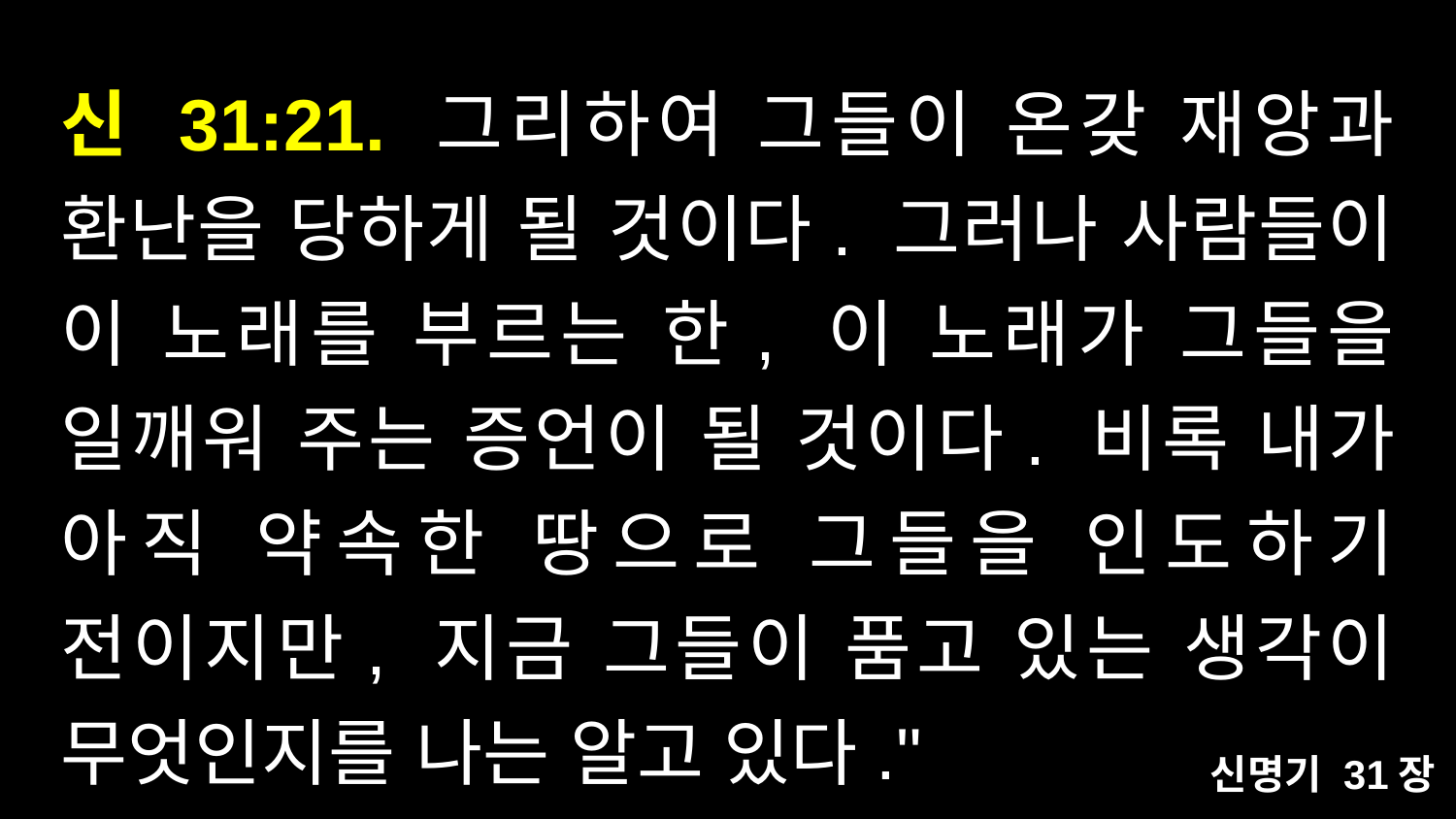

# 신 31:21. 그리하여 그들이 온갖 재앙과 환난을 당하게 될 것이다. 그러나 사람들이 이 노래를 부르는 한, 이 노래가 그들을 일깨워 주는 증언이 될 것이다. 비록 내가 아직 약속한 땅으로 그들을 인도하기 전이지만, 지금 그들이 품고 있는 생각이 무엇인지를 나는 알고 있다."
신명기 31장